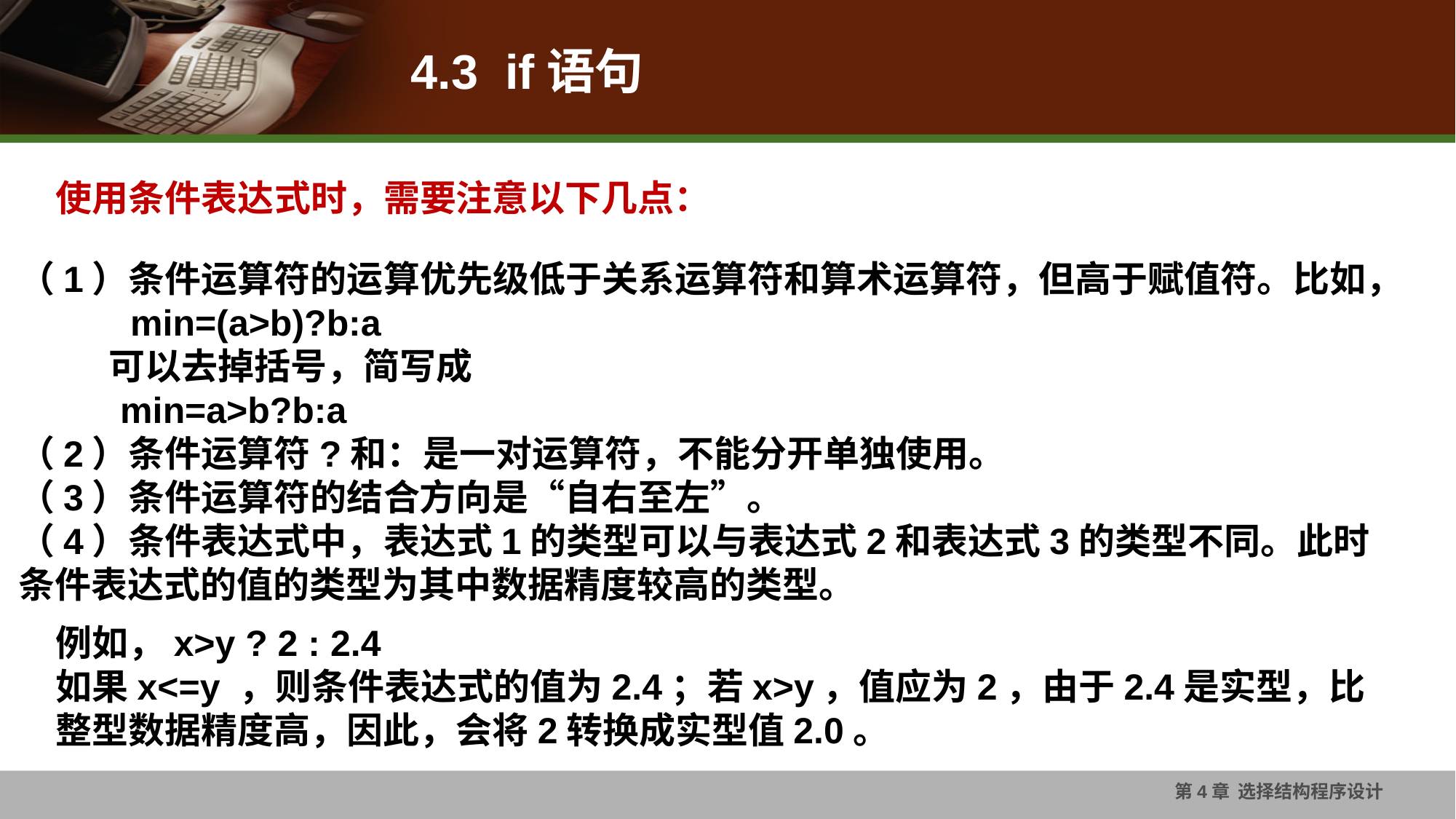

# 4.3  if语句
使用条件表达式时，需要注意以下几点：
（1）条件运算符的运算优先级低于关系运算符和算术运算符，但高于赋值符。比如，
           min=(a>b)?b:a
          可以去掉括号，简写成
          min=a>b?b:a
（2）条件运算符?和：是一对运算符，不能分开单独使用。
（3）条件运算符的结合方向是“自右至左”。
（4）条件表达式中，表达式1的类型可以与表达式2和表达式3的类型不同。此时条件表达式的值的类型为其中数据精度较高的类型。
例如，x>y ? 2 : 2.4
如果x<=y ，则条件表达式的值为2.4；若x>y，值应为2，由于2.4是实型，比整型数据精度高，因此，会将2转换成实型值2.0。
第4章  选择结构程序设计